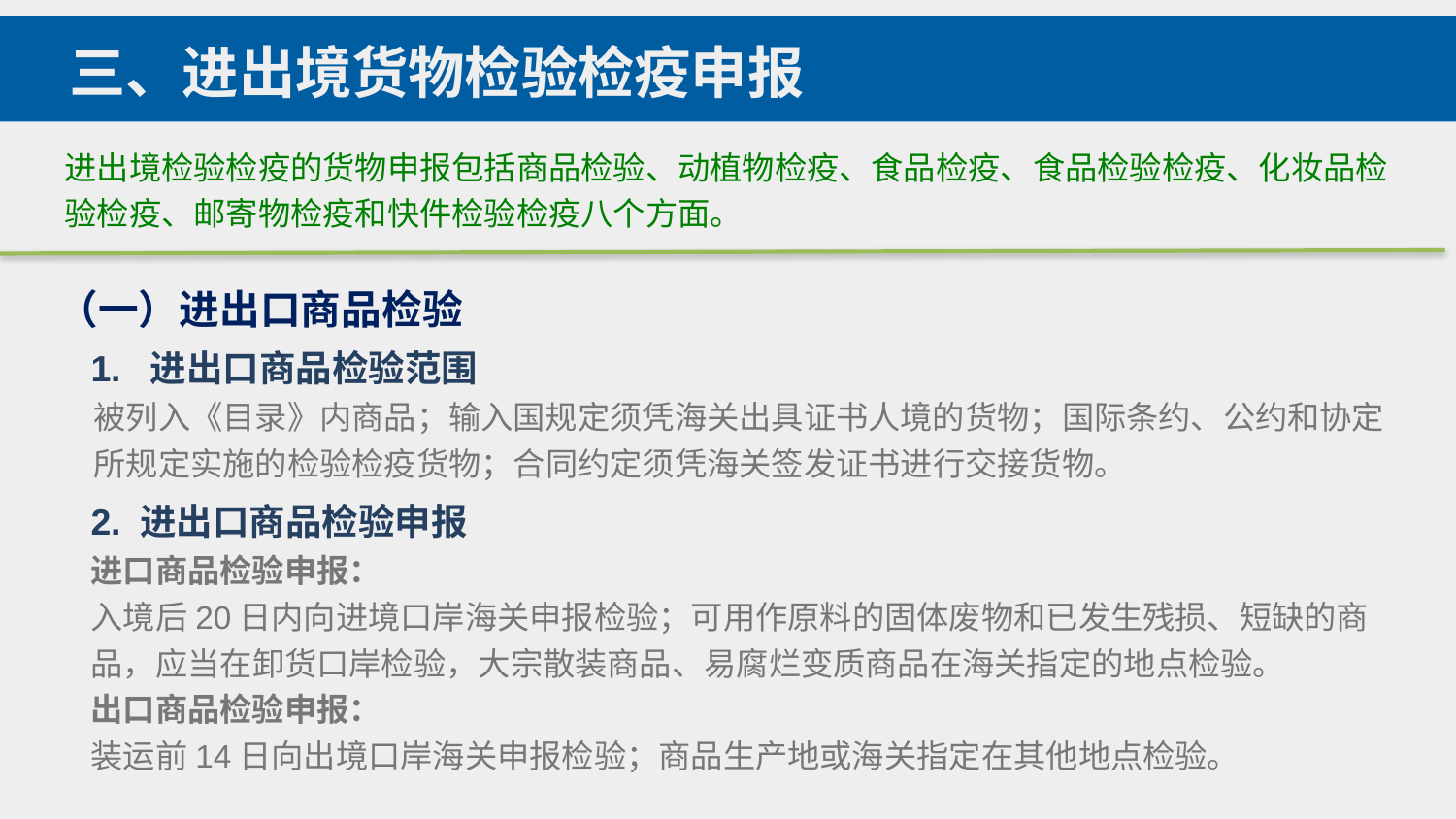

三、进出境货物检验检疫申报
进出境检验检疫的货物申报包括商品检验、动植物检疫、食品检疫、食品检验检疫、化妆品检验检疫、邮寄物检疫和快件检验检疫八个方面。
（一）进出口商品检验
1.  进出口商品检验范围
被列入《目录》内商品；输入国规定须凭海关出具证书人境的货物；国际条约、公约和协定所规定实施的检验检疫货物；合同约定须凭海关签发证书进行交接货物。
2. 进出口商品检验申报
进口商品检验申报：
入境后20日内向进境口岸海关申报检验；可用作原料的固体废物和已发生残损、短缺的商品，应当在卸货口岸检验，大宗散装商品、易腐烂变质商品在海关指定的地点检验。
出口商品检验申报：
装运前14日向出境口岸海关申报检验；商品生产地或海关指定在其他地点检验。